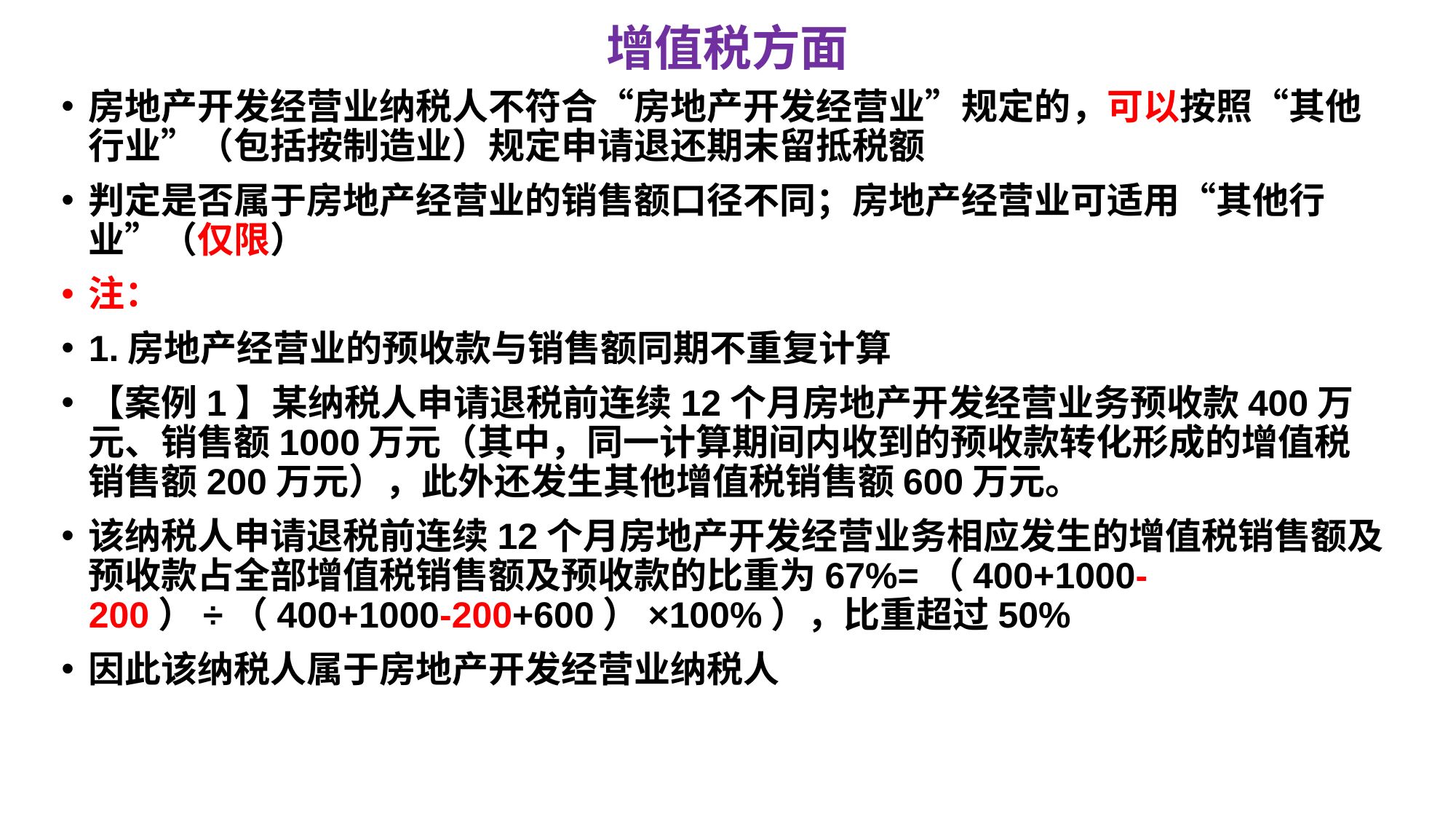

# 增值税方面
房地产开发经营业纳税人不符合“房地产开发经营业”规定的，可以按照“其他行业”（包括按制造业）规定申请退还期末留抵税额
判定是否属于房地产经营业的销售额口径不同；房地产经营业可适用“其他行业”（仅限）
注：
1.房地产经营业的预收款与销售额同期不重复计算
【案例1】某纳税人申请退税前连续12个月房地产开发经营业务预收款400万元、销售额1000万元（其中，同一计算期间内收到的预收款转化形成的增值税销售额200万元），此外还发生其他增值税销售额600万元。
该纳税人申请退税前连续12个月房地产开发经营业务相应发生的增值税销售额及预收款占全部增值税销售额及预收款的比重为67%=（400+1000-200）÷（400+1000-200+600）×100%），比重超过50%
因此该纳税人属于房地产开发经营业纳税人